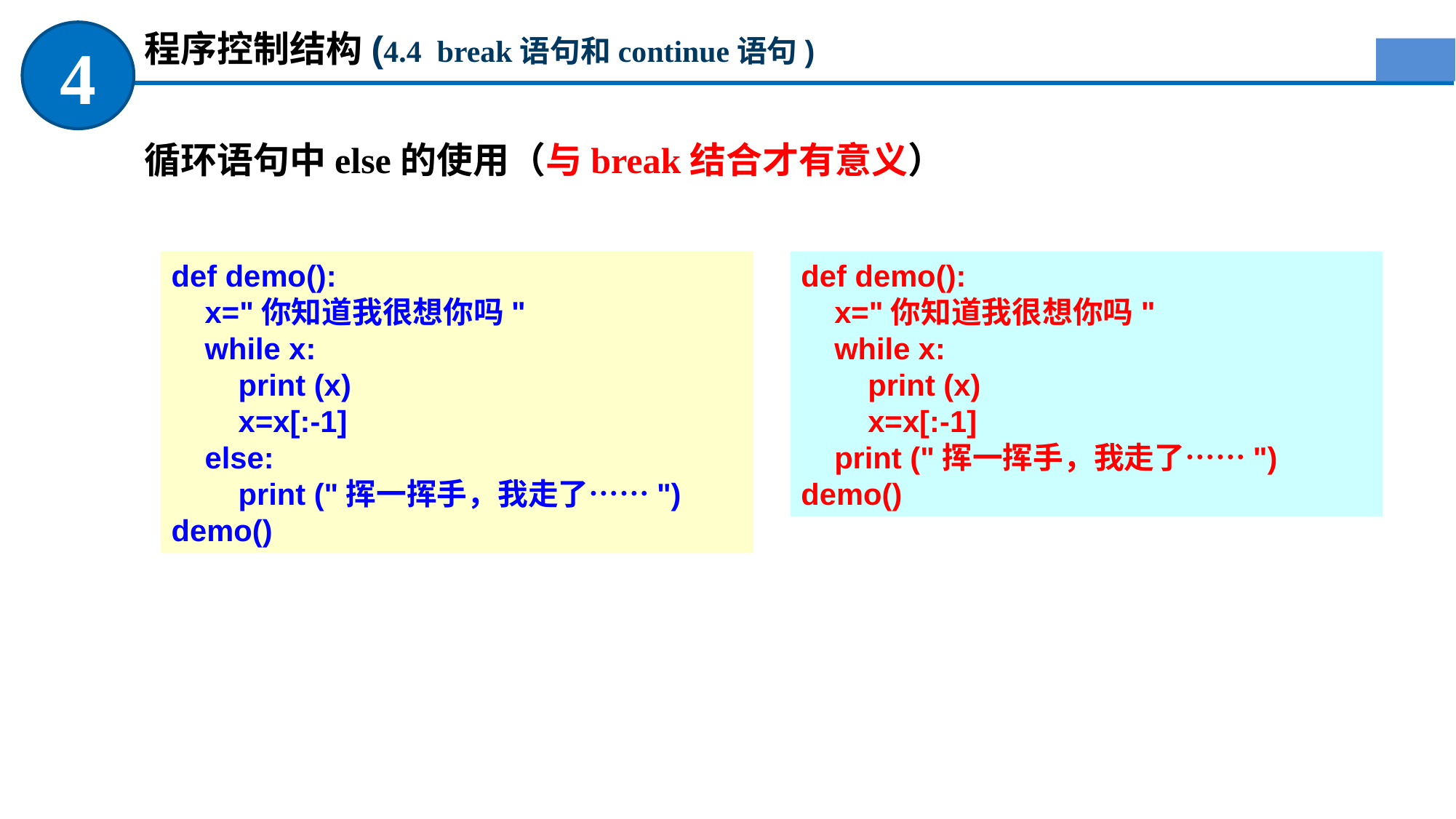

程序控制结构(4.4  break语句和continue语句)
4

循环语句中else的使用（与break结合才有意义）
def demo():
    x="你知道我很想你吗"
    while x:
        print (x)
        x=x[:-1]
    else:
        print ("挥一挥手，我走了……")
demo()
def demo():
    x="你知道我很想你吗"
    while x:
        print (x)
        x=x[:-1]
    print ("挥一挥手，我走了……")
demo()